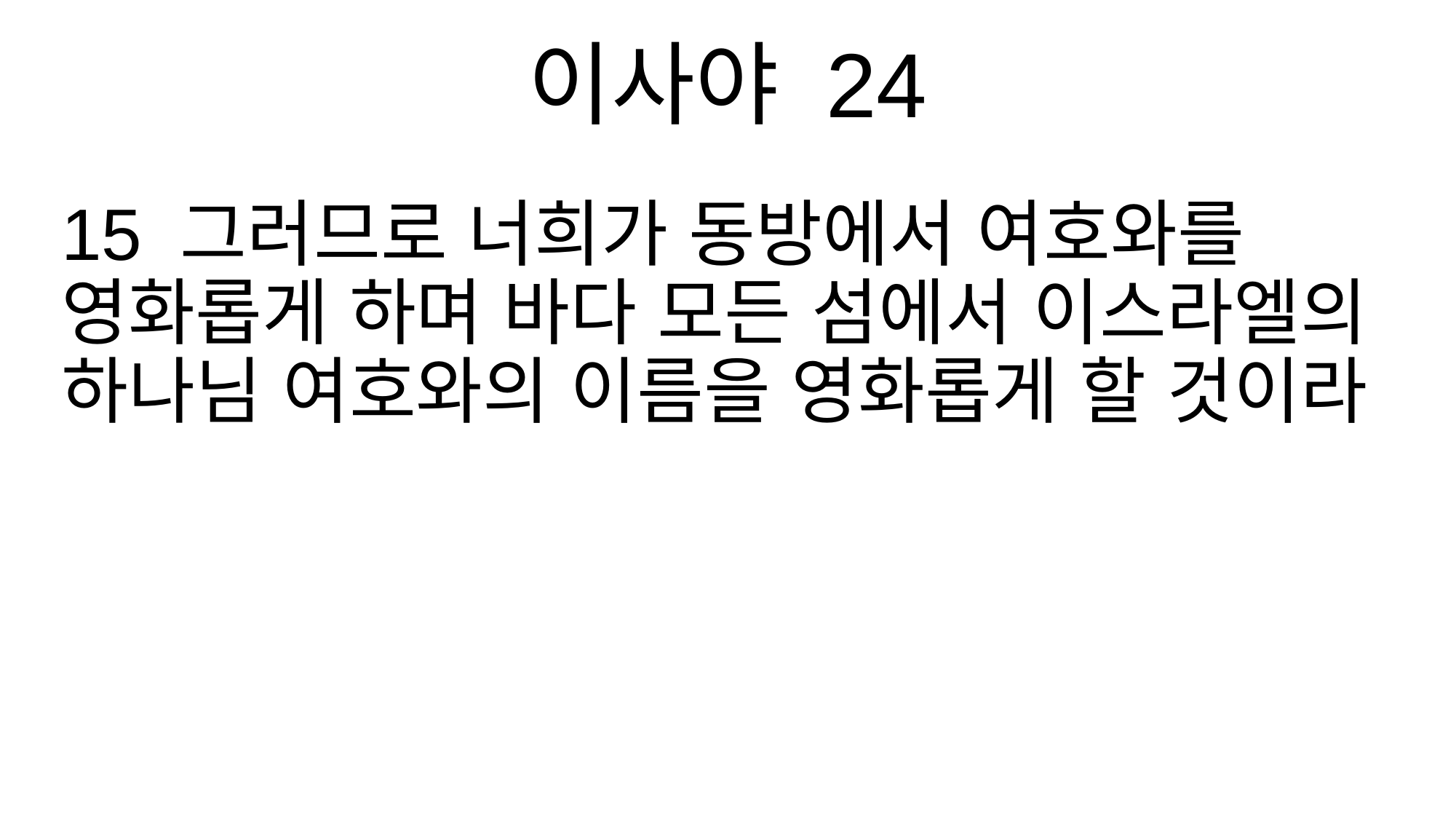

이사야 24
15 그러므로 너희가 동방에서 여호와를 영화롭게 하며 바다 모든 섬에서 이스라엘의 하나님 여호와의 이름을 영화롭게 할 것이라